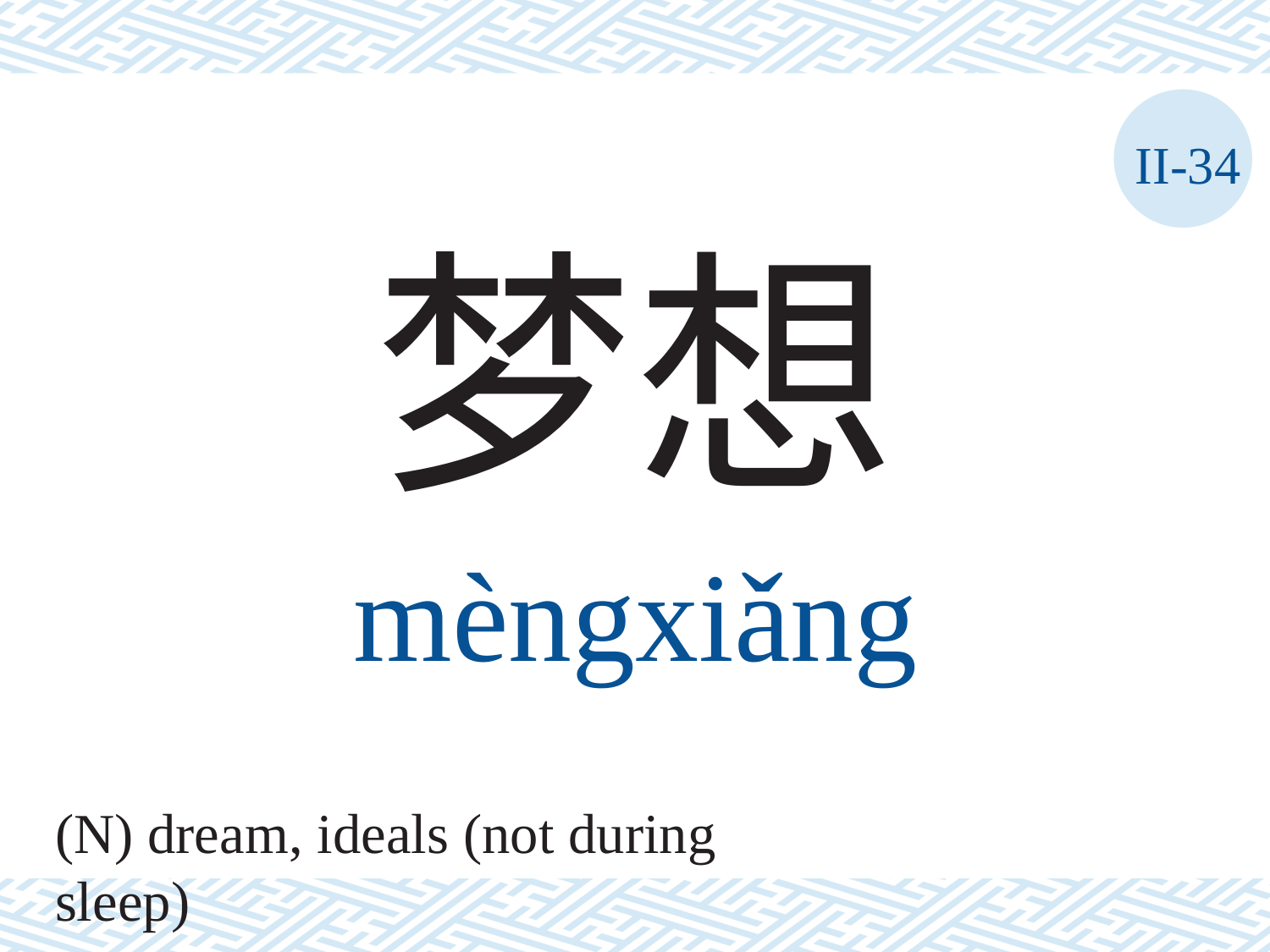

II-34
梦想
mèngxiǎng
(N) dream, ideals (not during sleep)